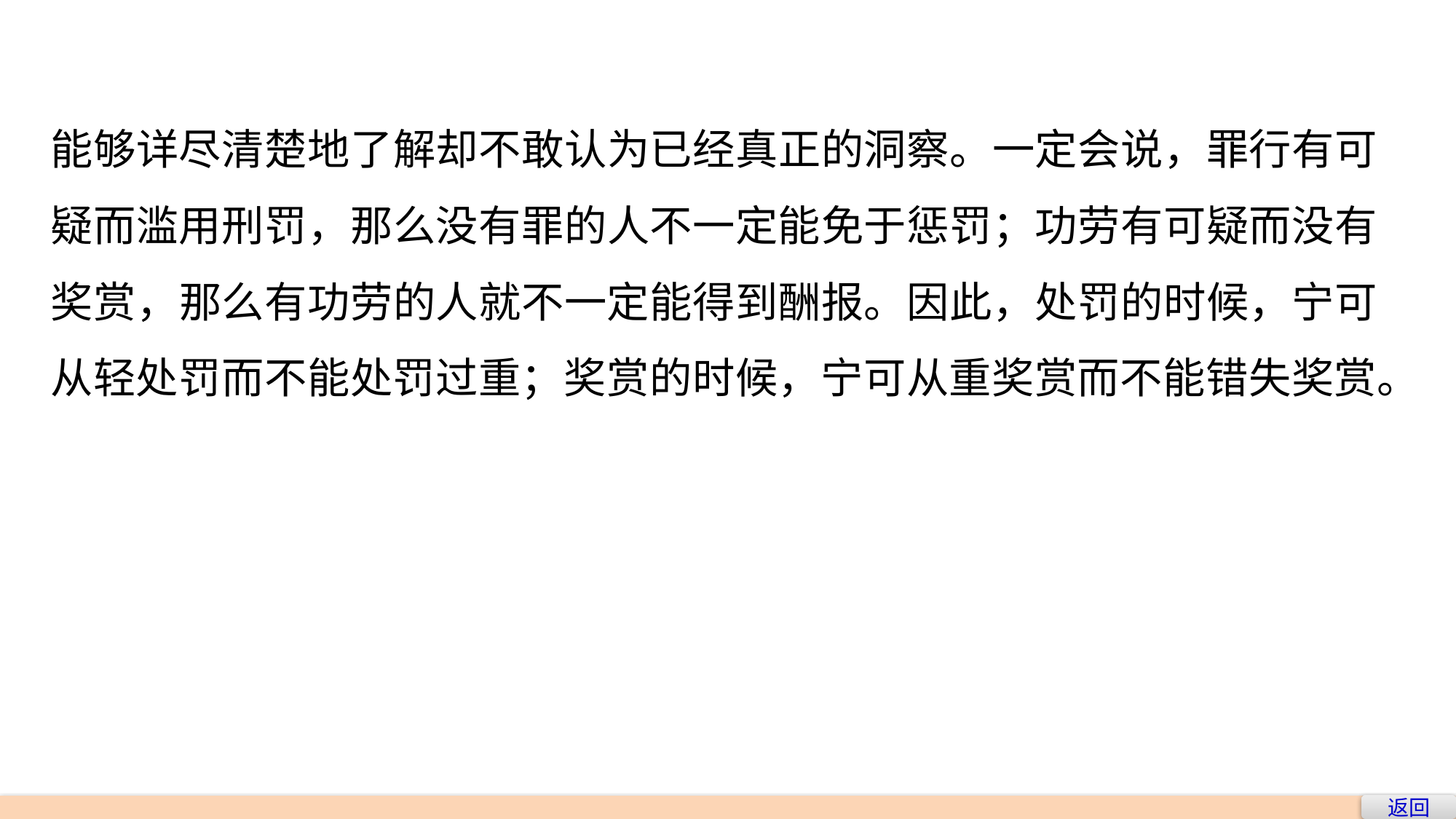

能够详尽清楚地了解却不敢认为已经真正的洞察。一定会说，罪行有可疑而滥用刑罚，那么没有罪的人不一定能免于惩罚；功劳有可疑而没有奖赏，那么有功劳的人就不一定能得到酬报。因此，处罚的时候，宁可从轻处罚而不能处罚过重；奖赏的时候，宁可从重奖赏而不能错失奖赏。
返回